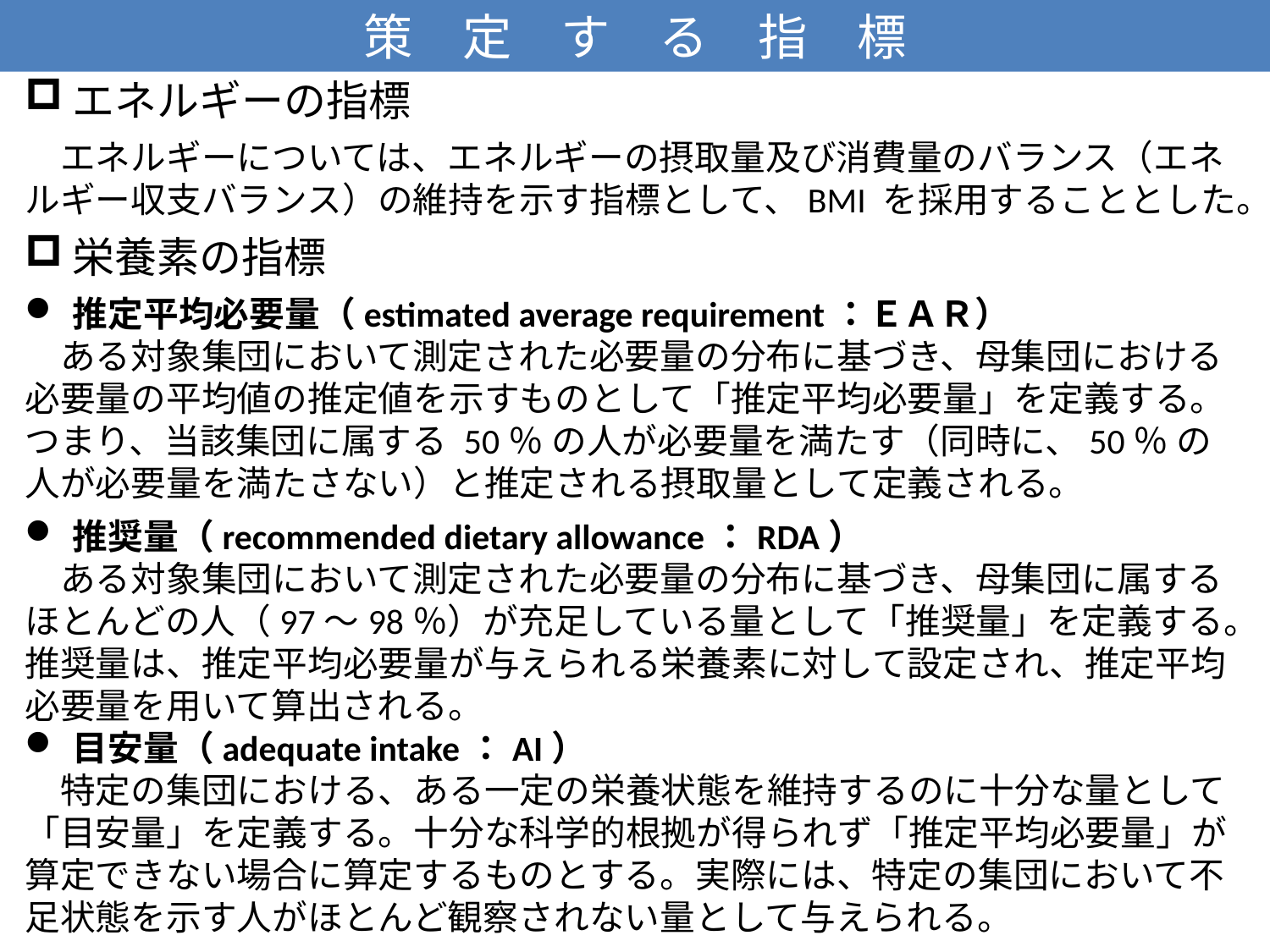

策　定　す　る　指　標
エネルギーの指標
　エネルギーについては、エネルギーの摂取量及び消費量のバランス（エネルギー収支バランス）の維持を示す指標として、BMI を採用することとした。
栄養素の指標
推定平均必要量（estimated average requirement：ＥＡＲ）
　ある対象集団において測定された必要量の分布に基づき、母集団における必要量の平均値の推定値を示すものとして「推定平均必要量」を定義する。つまり、当該集団に属する 50％ の人が必要量を満たす（同時に、50％ の人が必要量を満たさない）と推定される摂取量として定義される。
推奨量（recommended dietary allowance：RDA）
　ある対象集団において測定された必要量の分布に基づき、母集団に属するほとんどの人（97～98％）が充足している量として「推奨量」を定義する。推奨量は、推定平均必要量が与えられる栄養素に対して設定され、推定平均必要量を用いて算出される。
目安量（adequate intake：AI）
　特定の集団における、ある一定の栄養状態を維持するのに十分な量として「目安量」を定義する。十分な科学的根拠が得られず「推定平均必要量」が算定できない場合に算定するものとする。実際には、特定の集団において不足状態を示す人がほとんど観察されない量として与えられる。